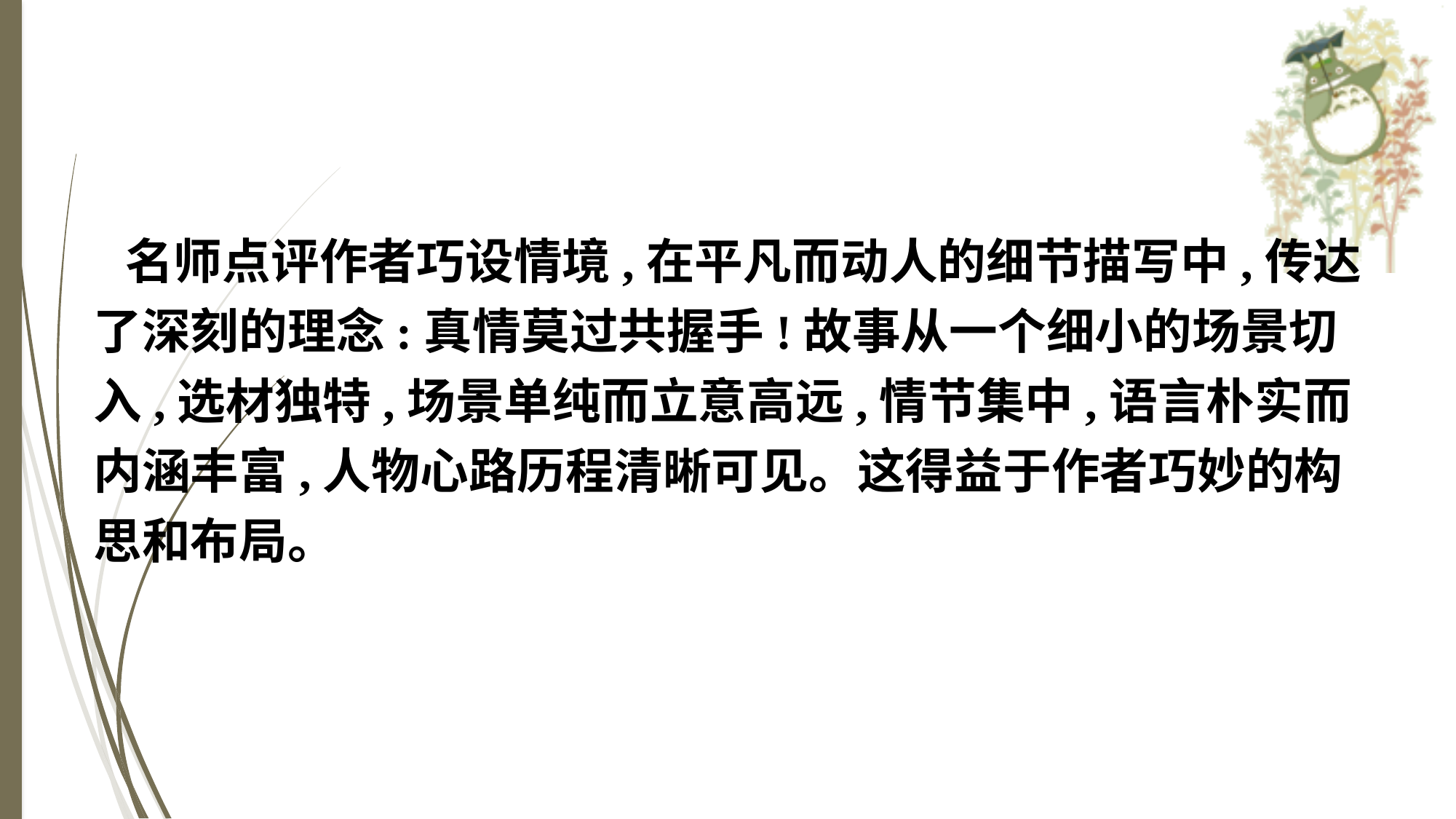

名师点评作者巧设情境,在平凡而动人的细节描写中,传达了深刻的理念:真情莫过共握手!故事从一个细小的场景切入,选材独特,场景单纯而立意高远,情节集中,语言朴实而内涵丰富,人物心路历程清晰可见。这得益于作者巧妙的构思和布局。